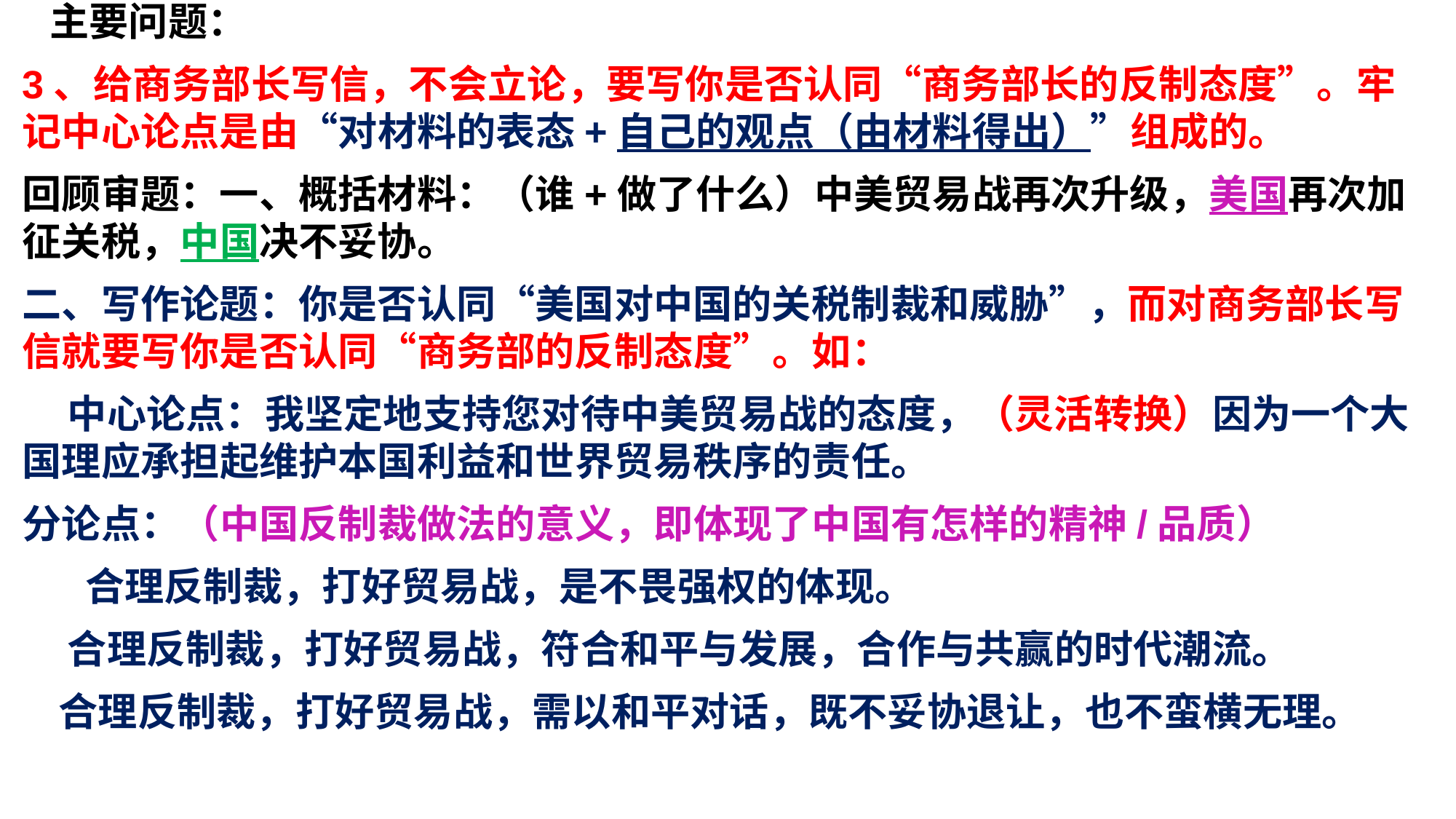

主要问题：
3、给商务部长写信，不会立论，要写你是否认同“商务部长的反制态度”。牢记中心论点是由“对材料的表态+自己的观点（由材料得出）”组成的。
回顾审题：一、概括材料：（谁+做了什么）中美贸易战再次升级，美国再次加征关税，中国决不妥协。
二、写作论题：你是否认同“美国对中国的关税制裁和威胁”，而对商务部长写信就要写你是否认同“商务部的反制态度”。如：
    中心论点：我坚定地支持您对待中美贸易战的态度，（灵活转换）因为一个大国理应承担起维护本国利益和世界贸易秩序的责任。
分论点：（中国反制裁做法的意义，即体现了中国有怎样的精神/品质）
      合理反制裁，打好贸易战，是不畏强权的体现。
    合理反制裁，打好贸易战，符合和平与发展，合作与共赢的时代潮流。
   合理反制裁，打好贸易战，需以和平对话，既不妥协退让，也不蛮横无理。